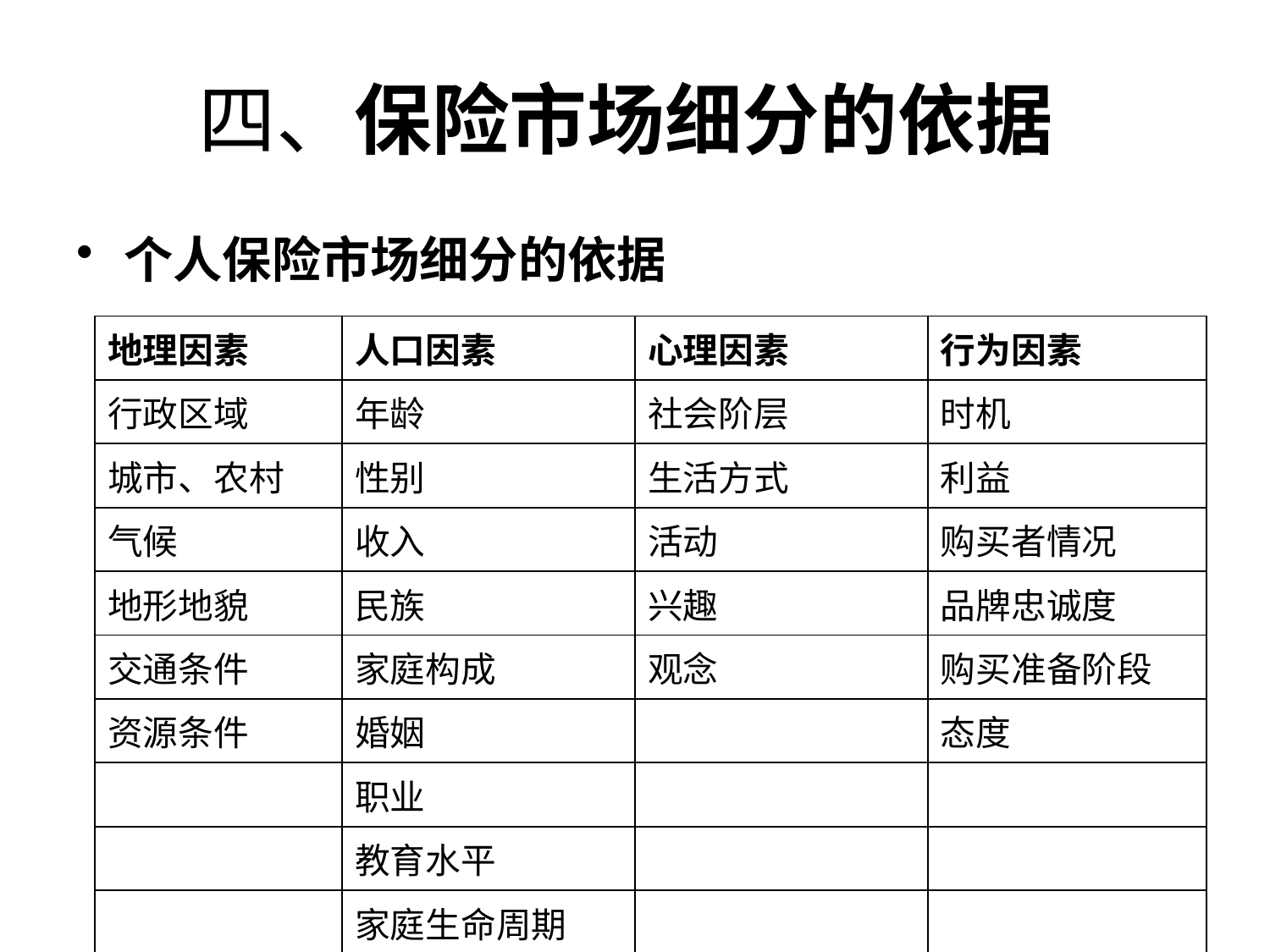

# 四、保险市场细分的依据
个人保险市场细分的依据
| 地理因素 | 人口因素 | 心理因素 | 行为因素 |
| --- | --- | --- | --- |
| 行政区域 | 年龄 | 社会阶层 | 时机 |
| 城市、农村 | 性别 | 生活方式 | 利益 |
| 气候 | 收入 | 活动 | 购买者情况 |
| 地形地貌 | 民族 | 兴趣 | 品牌忠诚度 |
| 交通条件 | 家庭构成 | 观念 | 购买准备阶段 |
| 资源条件 | 婚姻 |  | 态度 |
|  | 职业 |  |  |
|  | 教育水平 |  |  |
|  | 家庭生命周期 |  |  |